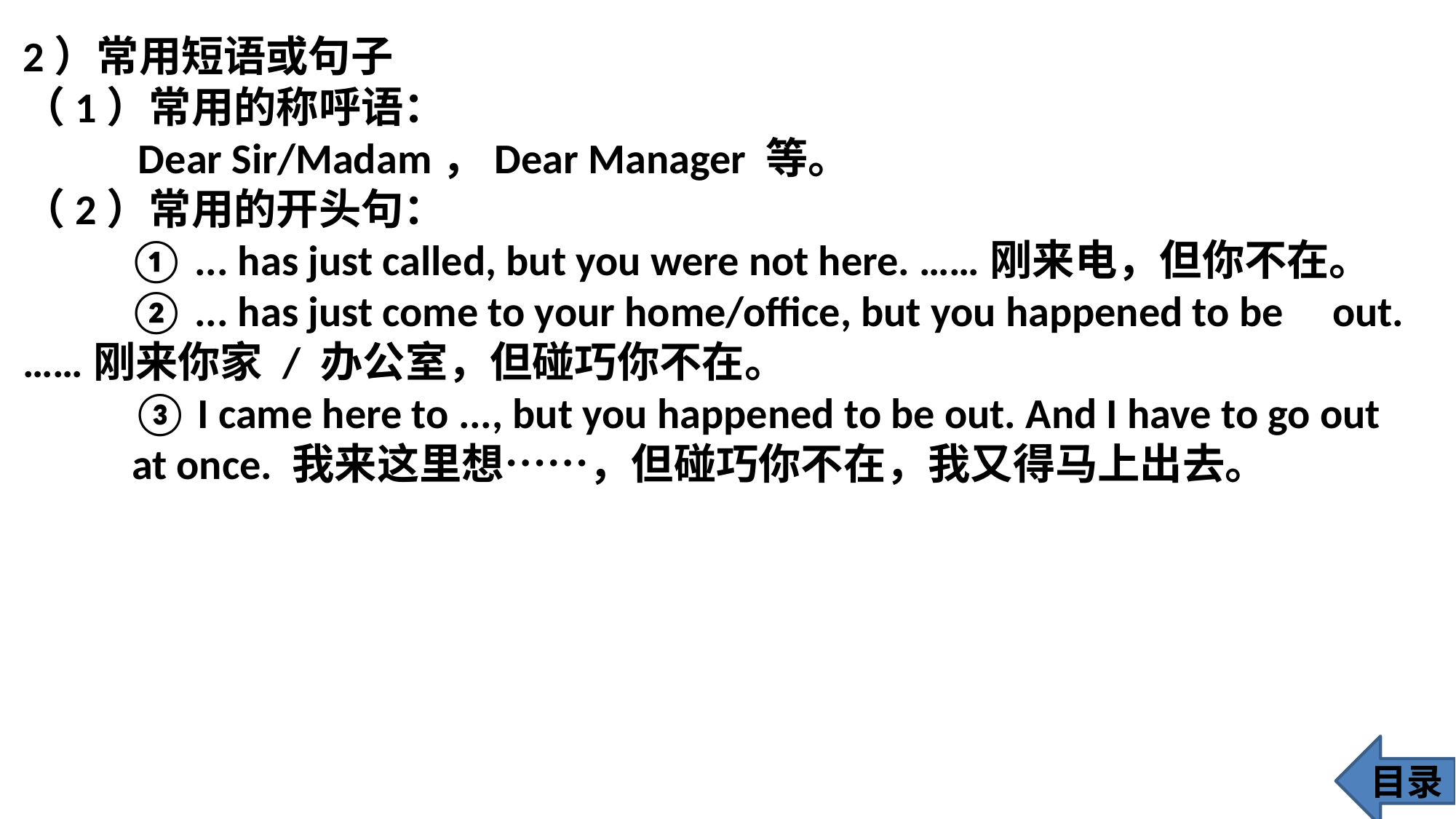

2）常用短语或句子
（1）常用的称呼语：
            Dear Sir/Madam，Dear Manager 等。
（2）常用的开头句：
           ① ... has just called, but you were not here. ……刚来电，但你不在。
           ② ... has just come to your home/office, but you happened to be  	out. ……刚来你家 / 办公室，但碰巧你不在。
          	③ I came here to ..., but you happened to be out. And I have to go out 	at once. 我来这里想……，但碰巧你不在，我又得马上出去。

目录